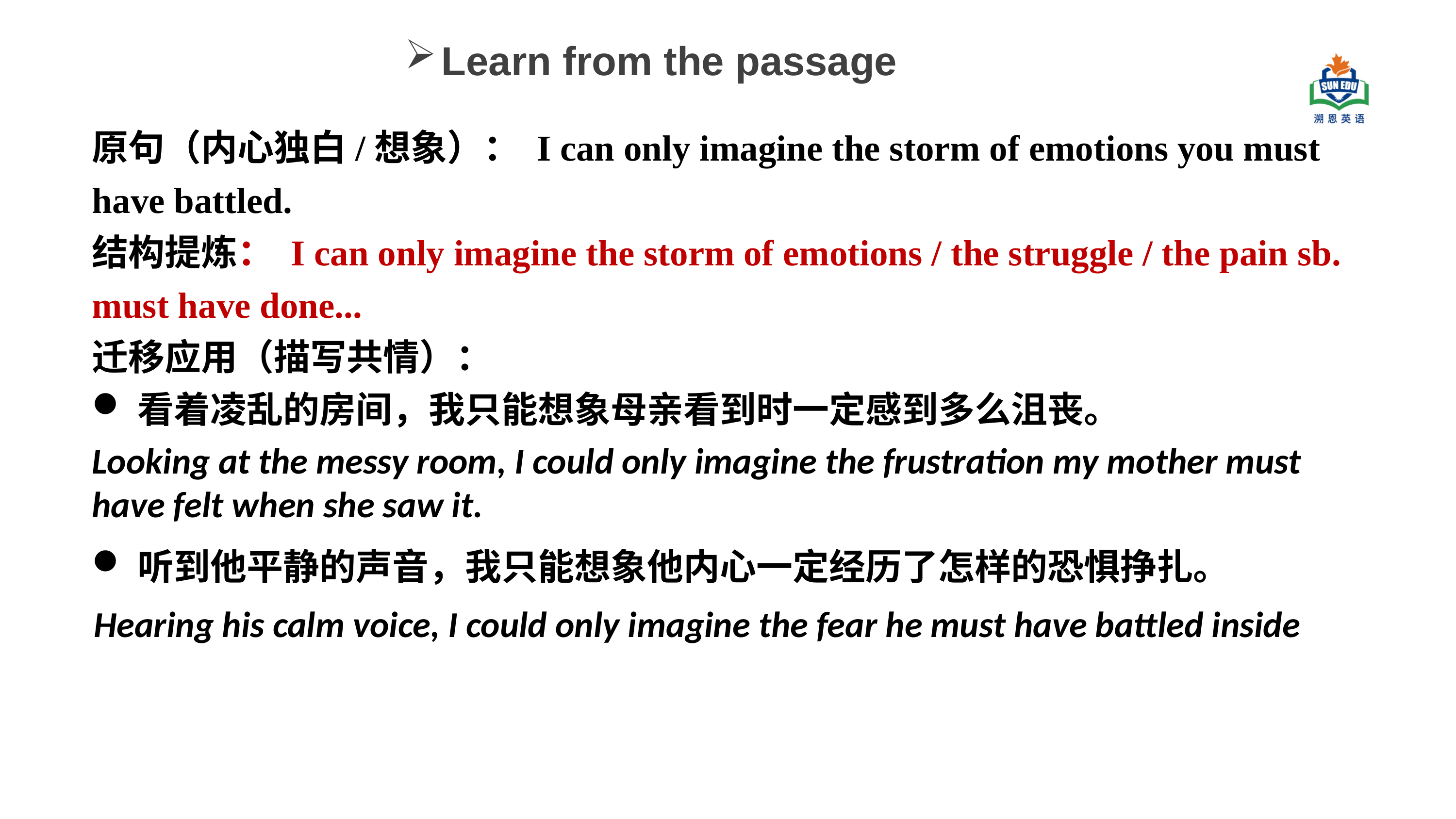

Learn from the passage
原句（内心独白/想象）： I can only imagine the storm of emotions you must have battled.
结构提炼： I can only imagine the storm of emotions / the struggle / the pain sb. must have done...
迁移应用（描写共情）：
看着凌乱的房间，我只能想象母亲看到时一定感到多么沮丧。

听到他平静的声音，我只能想象他内心一定经历了怎样的恐惧挣扎。

Looking at the messy room, I could only imagine the frustration my mother must have felt when she saw it.
Hearing his calm voice, I could only imagine the fear he must have battled inside